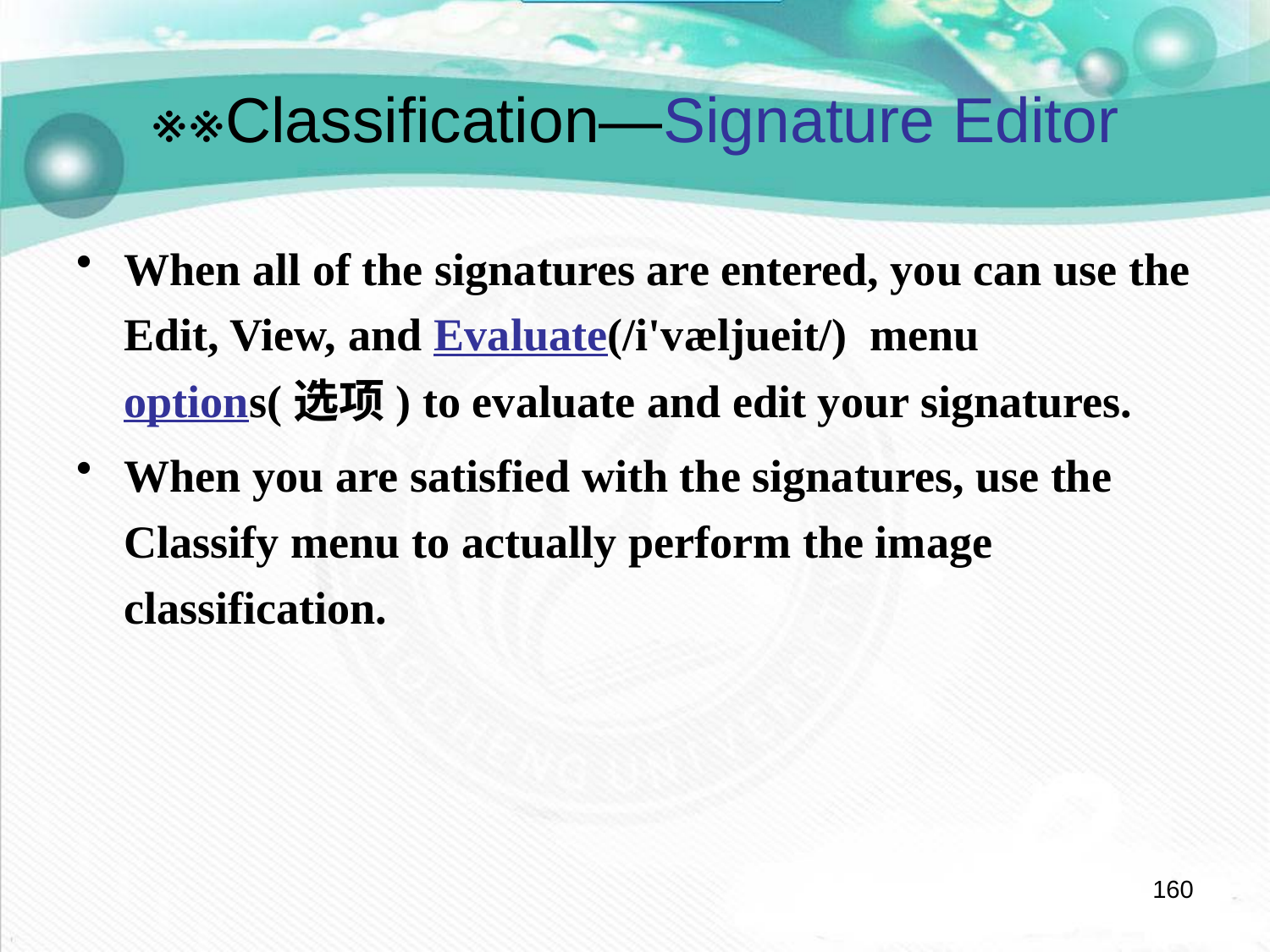

# ※※Classification—Signature Editor
When all of the signatures are entered, you can use the Edit, View, and Evaluate(/i'væljueit/)  menu options(选项) to evaluate and edit your signatures.
When you are satisfied with the signatures, use the Classify menu to actually perform the image classification.
160